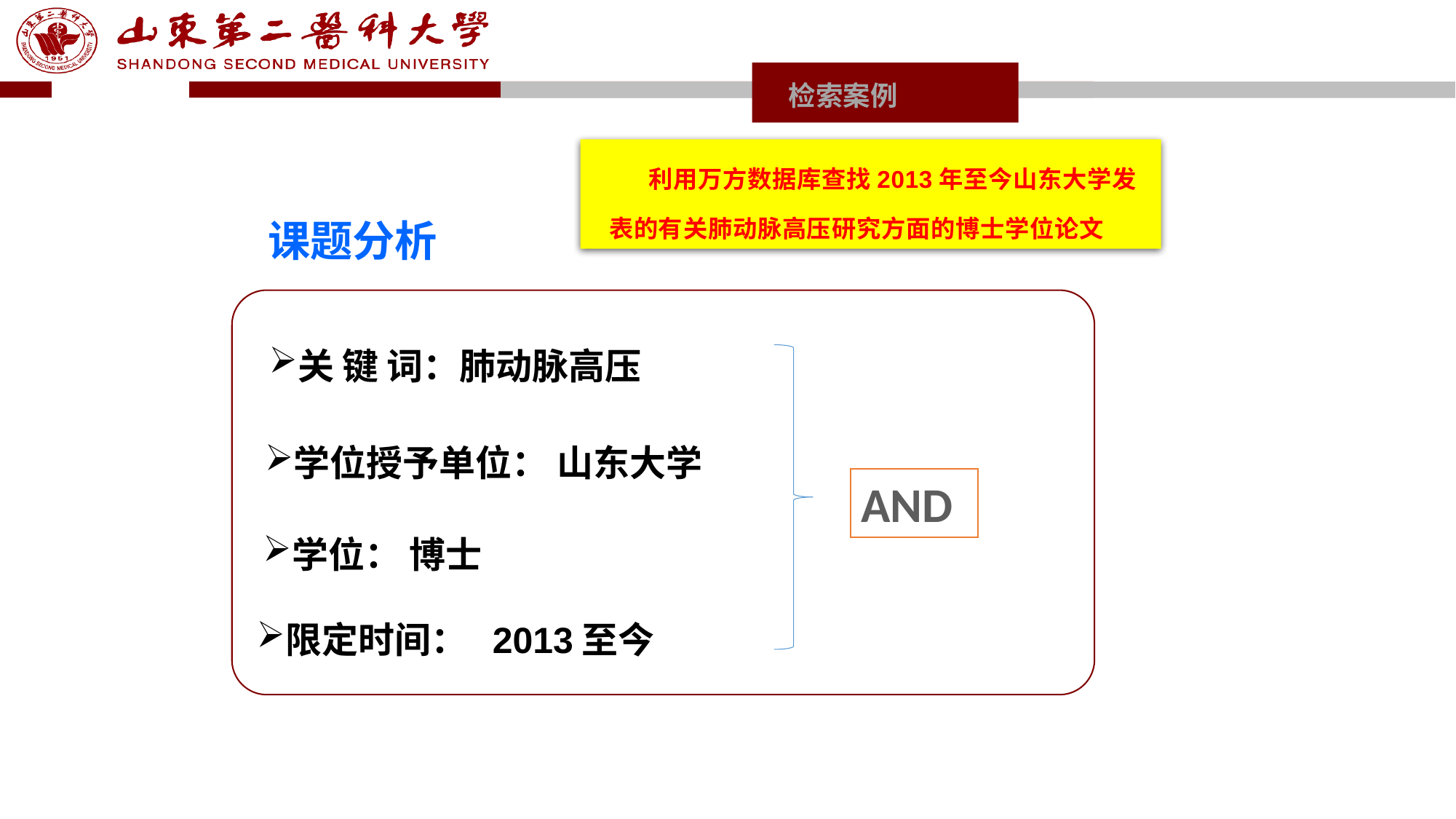

检索案例
         利用万方数据库查找2013年至今山东大学发表的有关肺动脉高压研究方面的博士学位论文

# 课题分析

关 键 词：肺动脉高压

学位授予单位： 山东大学

AND
学位： 博士

限定时间：  2013至今